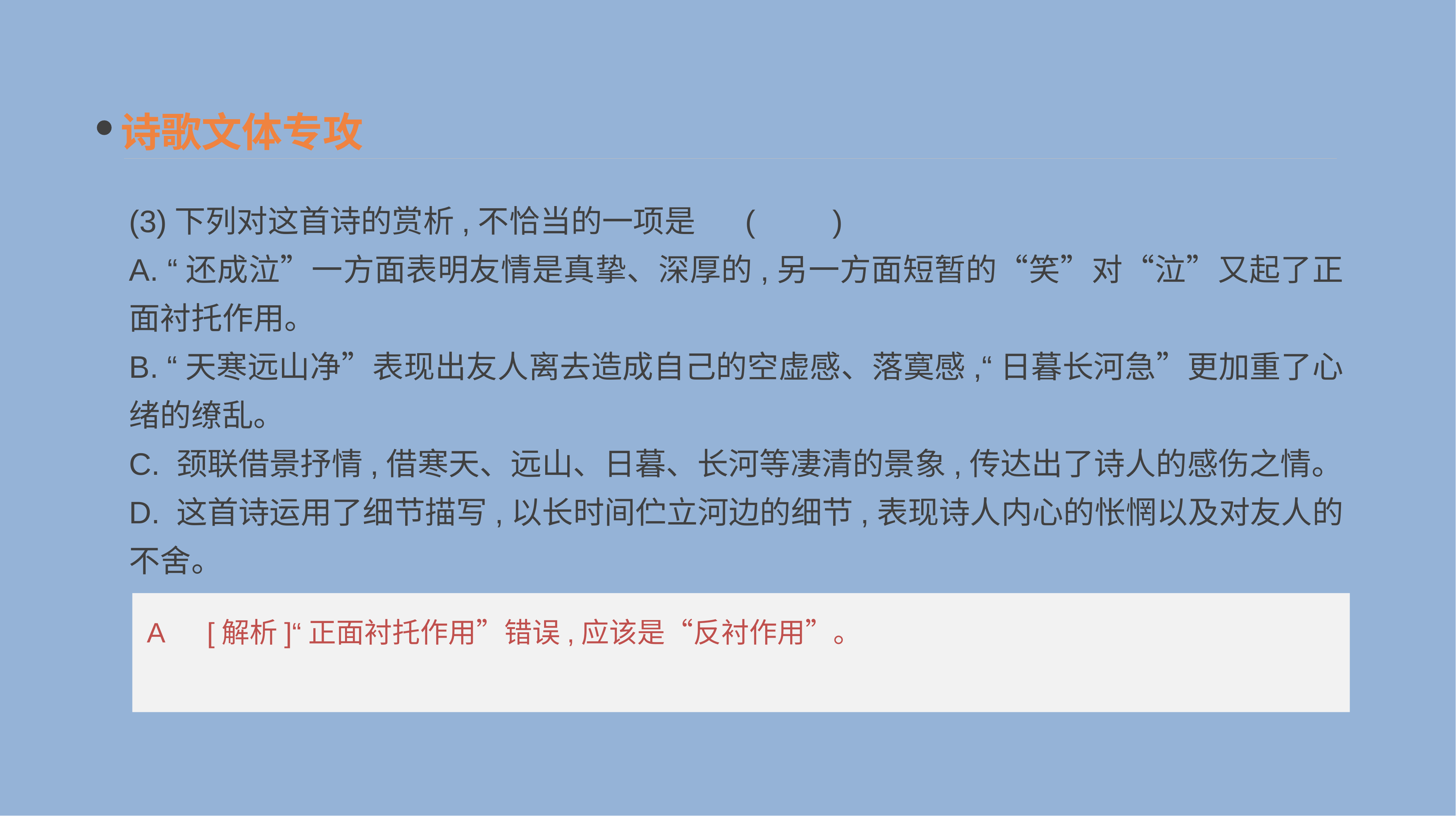

诗歌文体专攻

(3)下列对这首诗的赏析,不恰当的一项是 	(　　)
A. “还成泣”一方面表明友情是真挚、深厚的,另一方面短暂的“笑”对“泣”又起了正面衬托作用。
B. “天寒远山净”表现出友人离去造成自己的空虚感、落寞感,“日暮长河急”更加重了心绪的缭乱。
C. 颈联借景抒情,借寒天、远山、日暮、长河等凄清的景象,传达出了诗人的感伤之情。
D. 这首诗运用了细节描写,以长时间伫立河边的细节,表现诗人内心的怅惘以及对友人的不舍。

A　[解析]“正面衬托作用”错误,应该是“反衬作用”。